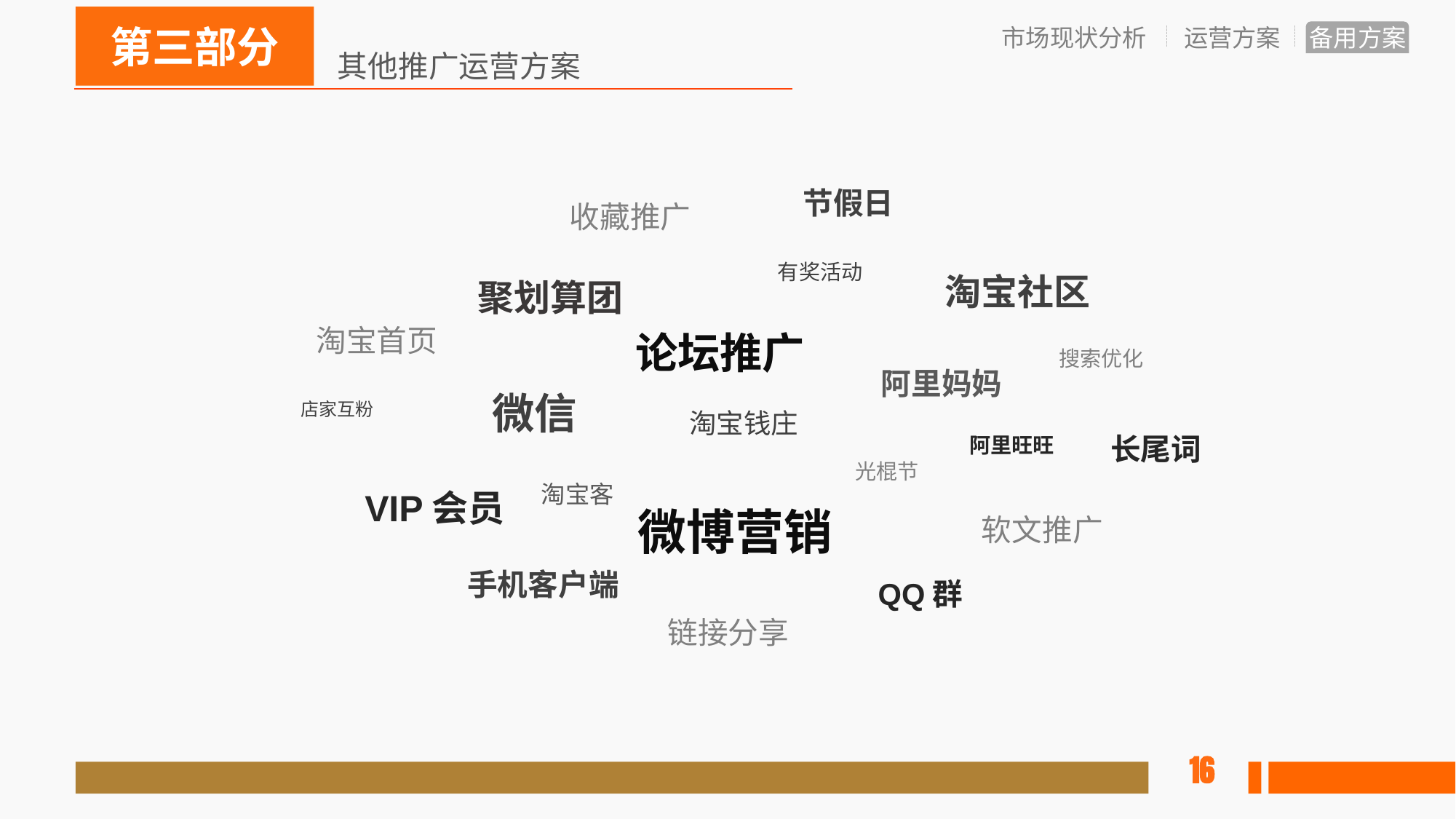

其他推广运营方案
节假日
收藏推广
有奖活动
淘宝社区
聚划算团
淘宝首页
论坛推广
搜索优化
阿里妈妈
微信
店家互粉
淘宝钱庄
长尾词
阿里旺旺
光棍节
淘宝客
VIP会员
微博营销
软文推广
手机客户端
QQ群
链接分享